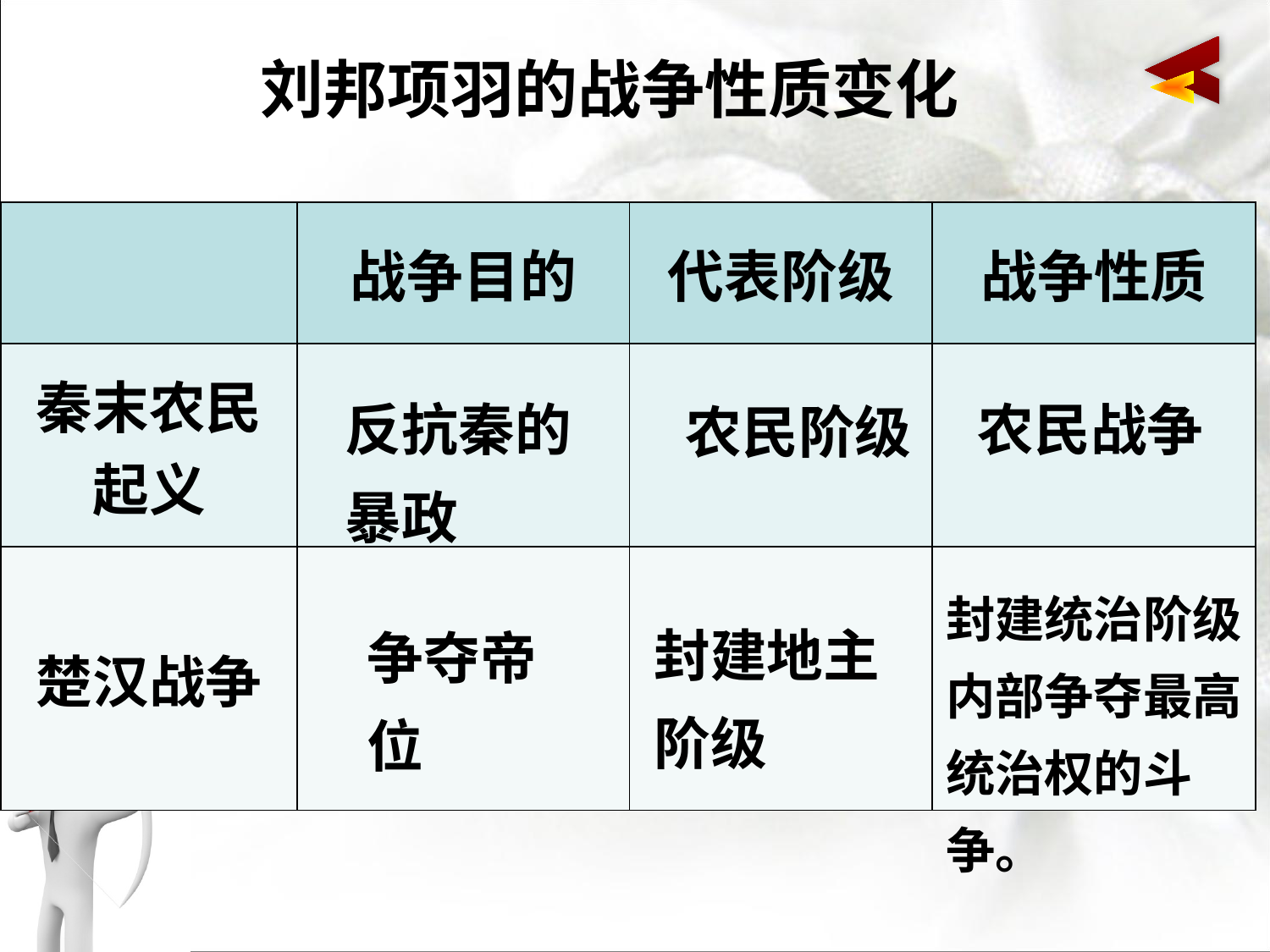

刘邦项羽的战争性质变化
|  | 战争目的 | 代表阶级 | 战争性质 |
| --- | --- | --- | --- |
| 秦末农民起义 |  |  |  |
| 楚汉战争 |  |  |  |
反抗秦的暴政
农民战争
农民阶级
封建统治阶级内部争夺最高统治权的斗争。
封建地主阶级
争夺帝位